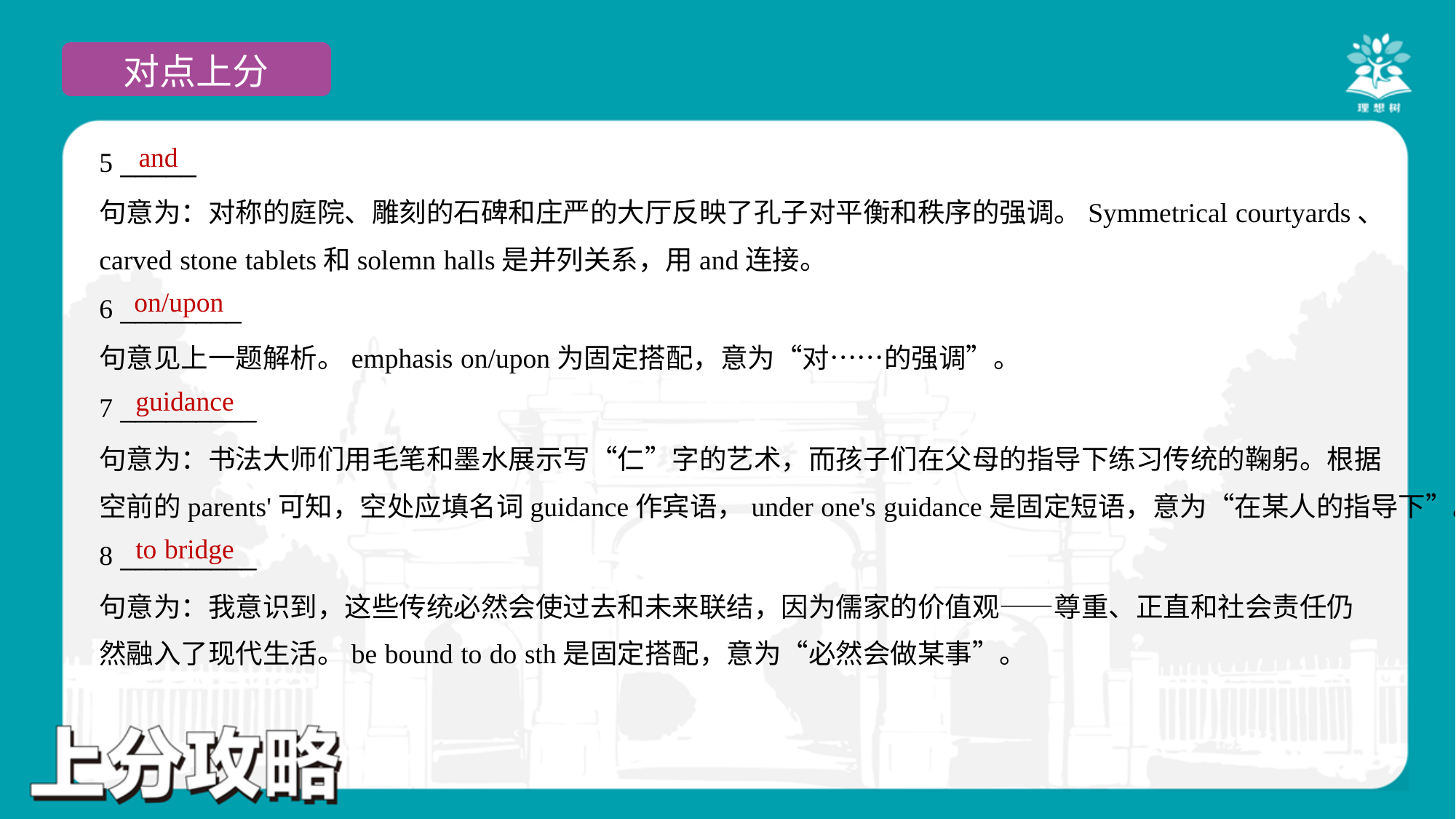

and
5 _____
句意为：对称的庭院、雕刻的石碑和庄严的大厅反映了孔子对平衡和秩序的强调。Symmetrical courtyards、
carved stone tablets和solemn halls是并列关系，用and连接。
on/upon
6 ________
句意见上一题解析。emphasis on/upon为固定搭配，意为“对……的强调”。
guidance
7 _________
句意为：书法大师们用毛笔和墨水展示写“仁”字的艺术，而孩子们在父母的指导下练习传统的鞠躬。根据
空前的parents'可知，空处应填名词guidance作宾语，under one's guidance是固定短语，意为“在某人的指导下”。
to bridge
8 _________
句意为：我意识到，这些传统必然会使过去和未来联结，因为儒家的价值观——尊重、正直和社会责任仍
然融入了现代生活。be bound to do sth是固定搭配，意为“必然会做某事”。